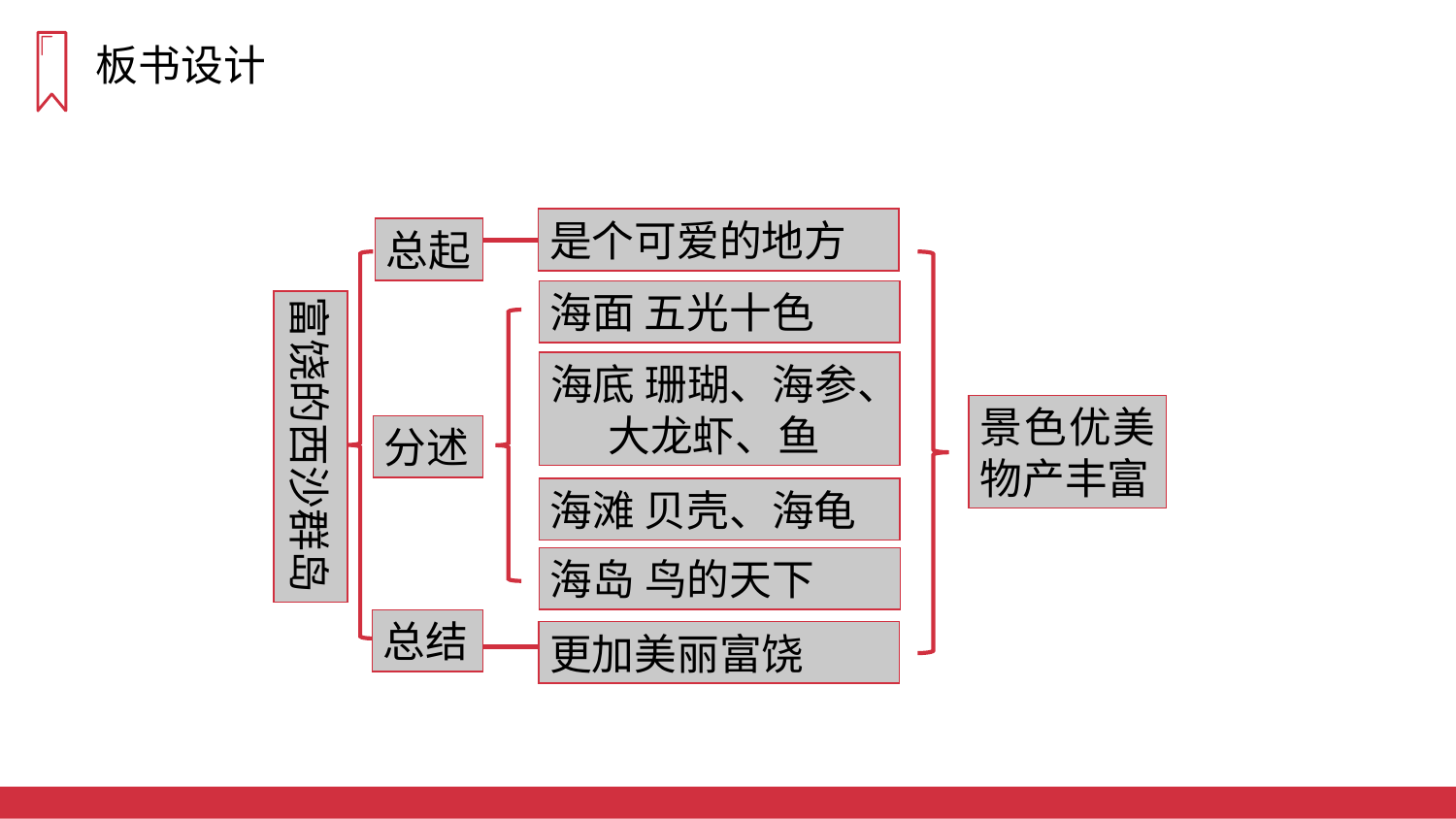

板书设计
是个可爱的地方
总起

海面 五光十色
富饶的西沙群岛

海底 珊瑚、海参、
     大龙虾、鱼
景色优美物产丰富
分述
海滩 贝壳、海龟
海岛 鸟的天下
总结
更加美丽富饶